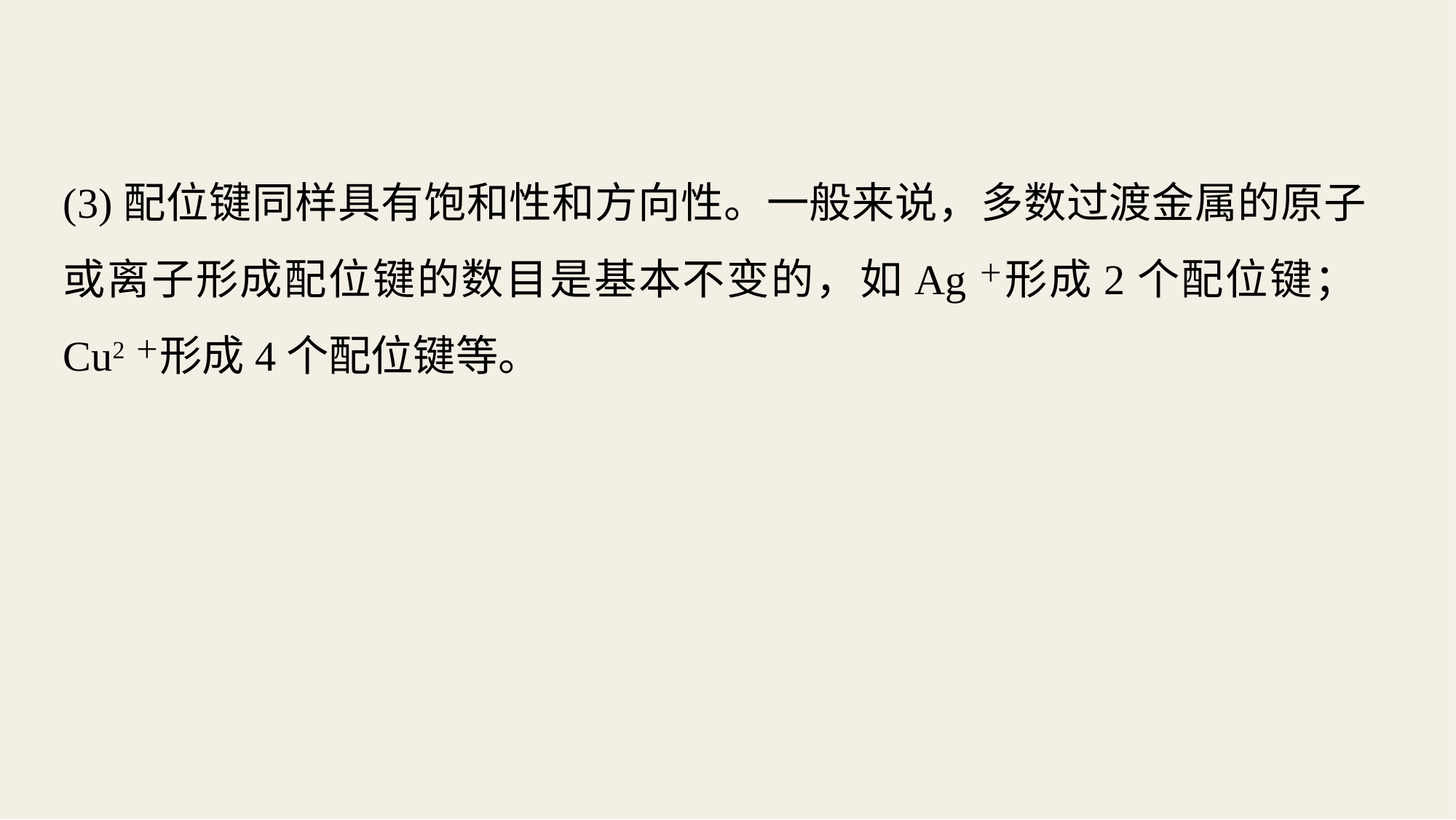

(3)配位键同样具有饱和性和方向性。一般来说，多数过渡金属的原子或离子形成配位键的数目是基本不变的，如Ag＋形成2个配位键；Cu2＋形成4个配位键等。